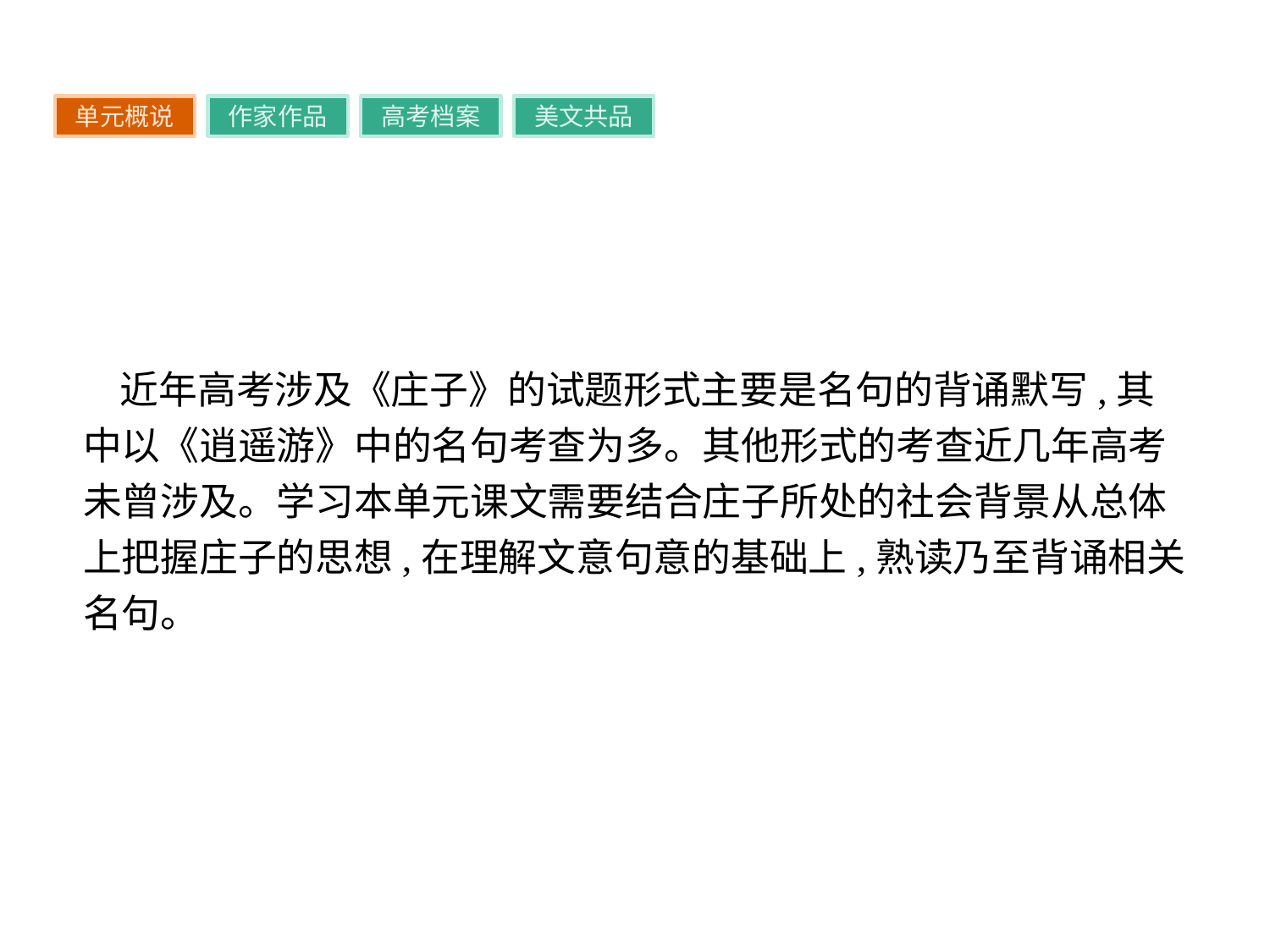

单元概说
作家作品
高考档案
美文共品
近年高考涉及《庄子》的试题形式主要是名句的背诵默写,其中以《逍遥游》中的名句考查为多。其他形式的考查近几年高考未曾涉及。学习本单元课文需要结合庄子所处的社会背景从总体上把握庄子的思想,在理解文意句意的基础上,熟读乃至背诵相关名句。